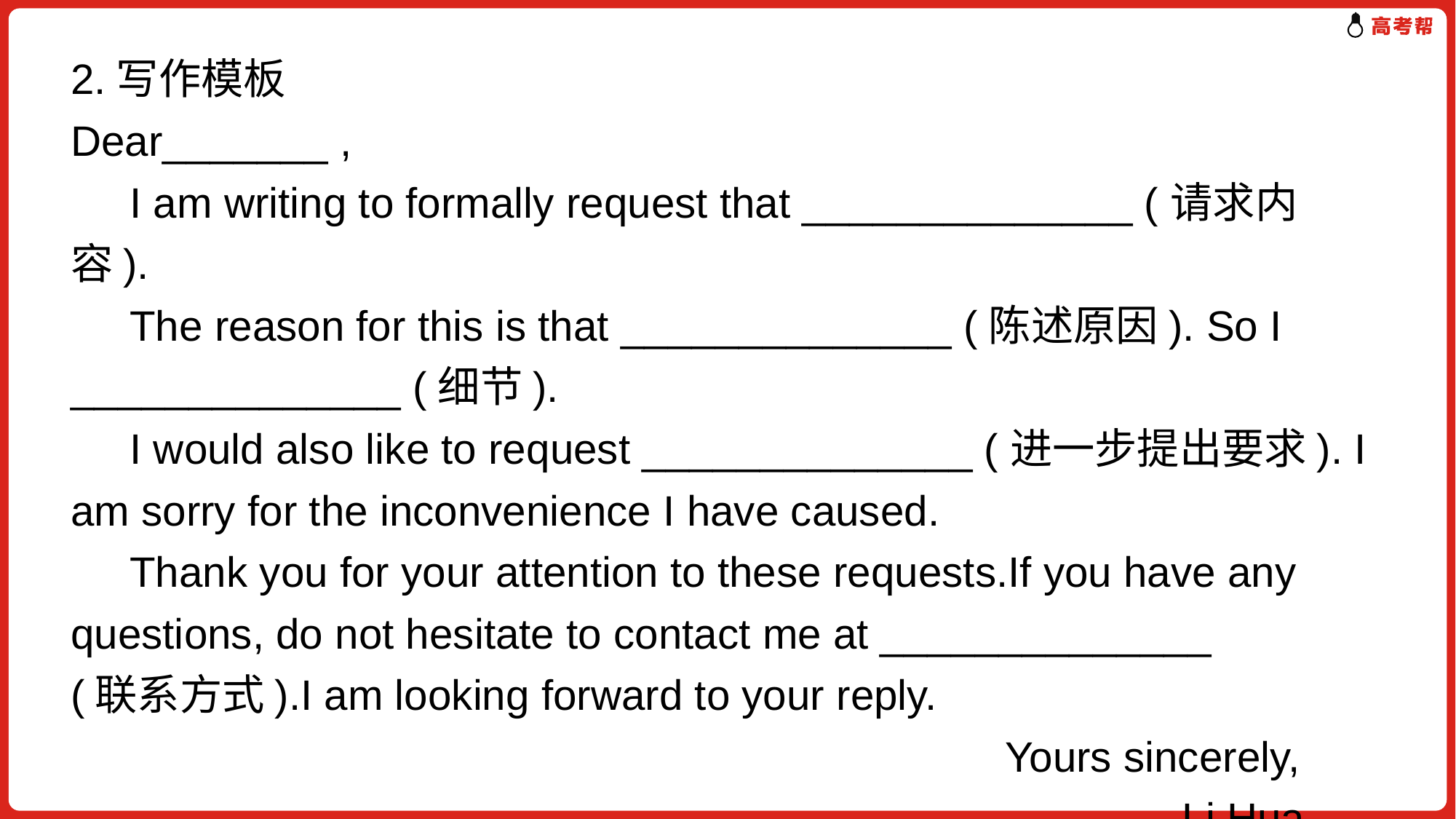

2.写作模板
Dear_______ ,
     I am writing to formally request that ______________ (请求内容).
     The reason for this is that ______________ (陈述原因). So I ______________ (细节).
     I would also like to request ______________ (进一步提出要求). I am sorry for the inconvenience I have caused.
     Thank you for your attention to these requests.If you have any questions, do not hesitate to contact me at ______________　　(联系方式).I am looking forward to your reply.
                                                                               Yours sincerely,
                                                                                              Li Hua